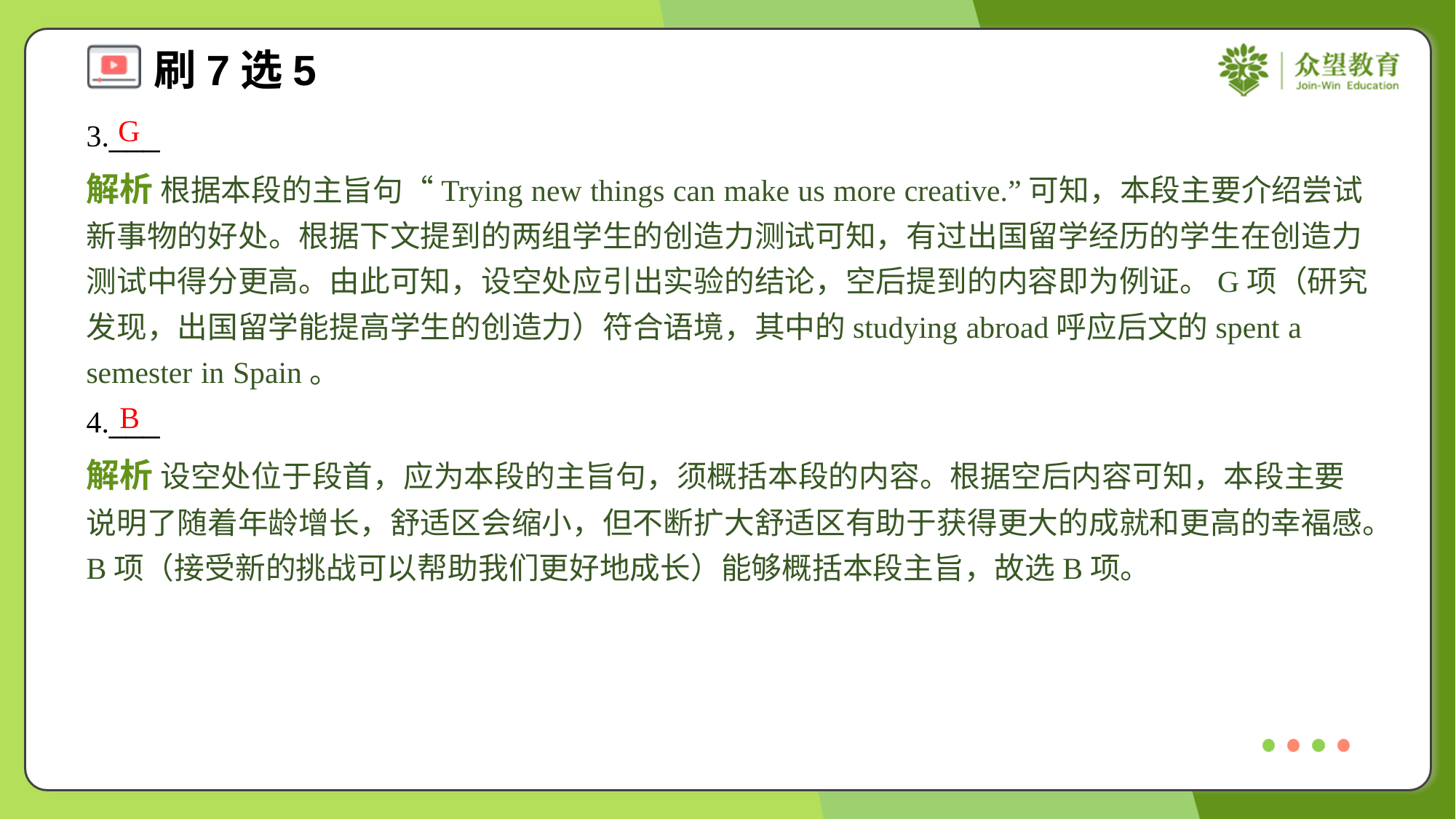

G
3.___
解析 根据本段的主旨句“Trying new things can make us more creative.”可知，本段主要介绍尝试新事物的好处。根据下文提到的两组学生的创造力测试可知，有过出国留学经历的学生在创造力测试中得分更高。由此可知，设空处应引出实验的结论，空后提到的内容即为例证。G项（研究发现，出国留学能提高学生的创造力）符合语境，其中的studying abroad呼应后文的spent a semester in Spain。
B
4.___
解析 设空处位于段首，应为本段的主旨句，须概括本段的内容。根据空后内容可知，本段主要说明了随着年龄增长，舒适区会缩小，但不断扩大舒适区有助于获得更大的成就和更高的幸福感。B项（接受新的挑战可以帮助我们更好地成长）能够概括本段主旨，故选B项。